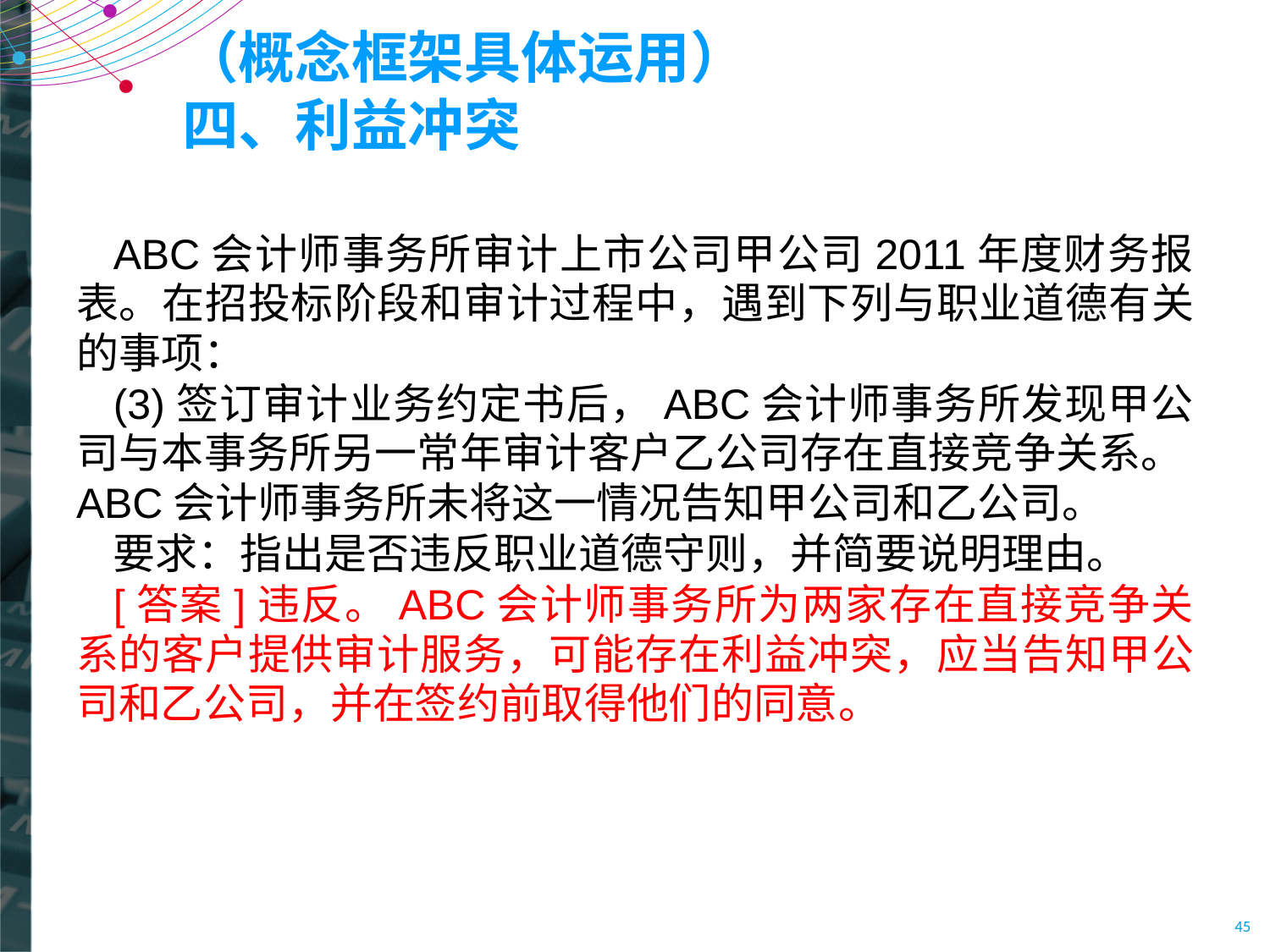

# （概念框架具体运用） 四、利益冲突
ABC会计师事务所审计上市公司甲公司2011年度财务报表。在招投标阶段和审计过程中，遇到下列与职业道德有关的事项：
(3)签订审计业务约定书后，ABC会计师事务所发现甲公司与本事务所另一常年审计客户乙公司存在直接竞争关系。ABC会计师事务所未将这一情况告知甲公司和乙公司。
要求：指出是否违反职业道德守则，并简要说明理由。
[答案]违反。ABC会计师事务所为两家存在直接竞争关系的客户提供审计服务，可能存在利益冲突，应当告知甲公司和乙公司，并在签约前取得他们的同意。